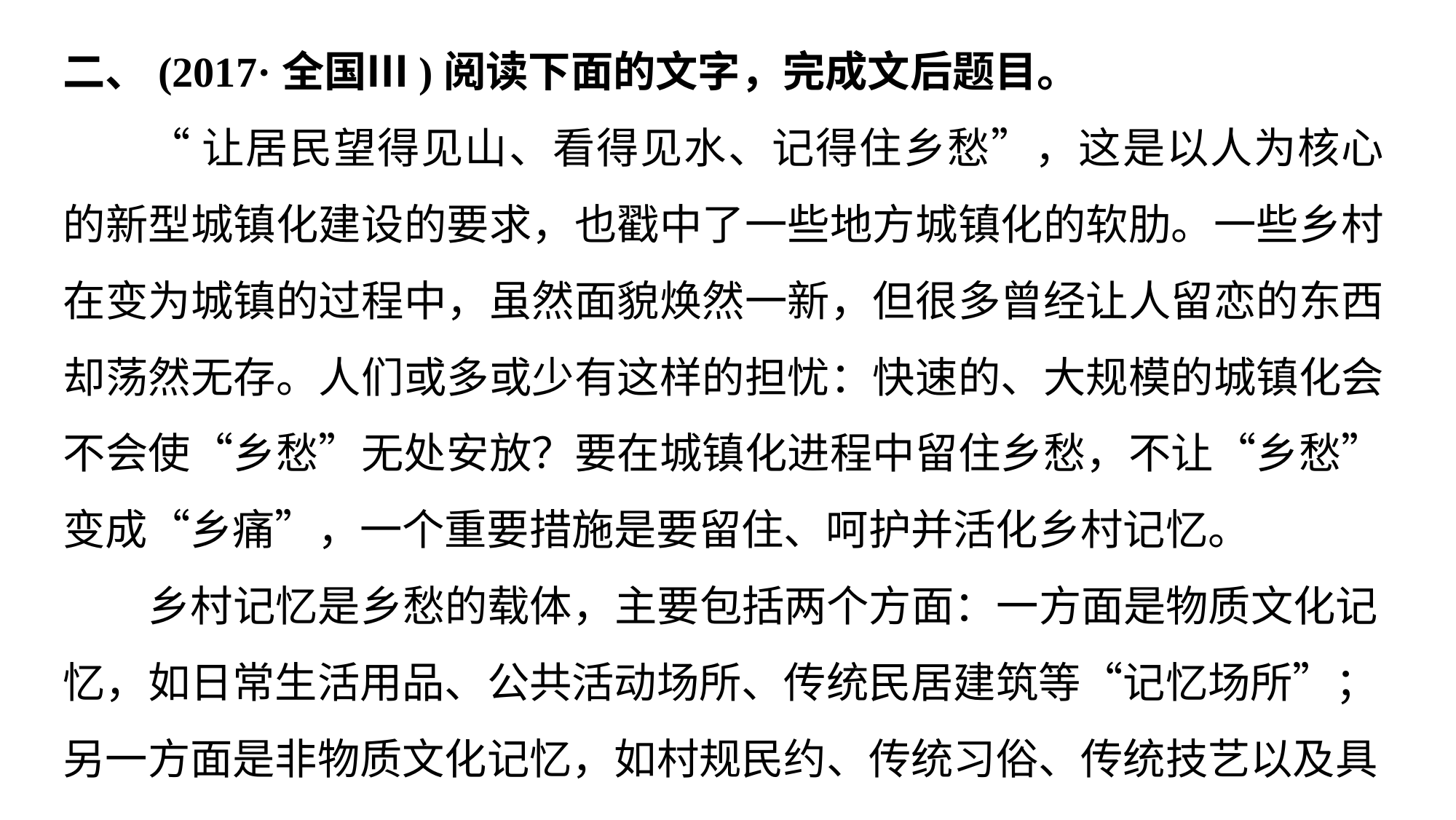

二、(2017·全国Ⅲ)阅读下面的文字，完成文后题目。
“让居民望得见山、看得见水、记得住乡愁”，这是以人为核心的新型城镇化建设的要求，也戳中了一些地方城镇化的软肋。一些乡村在变为城镇的过程中，虽然面貌焕然一新，但很多曾经让人留恋的东西却荡然无存。人们或多或少有这样的担忧：快速的、大规模的城镇化会不会使“乡愁”无处安放？要在城镇化进程中留住乡愁，不让“乡愁”变成“乡痛”，一个重要措施是要留住、呵护并活化乡村记忆。
乡村记忆是乡愁的载体，主要包括两个方面：一方面是物质文化记忆，如日常生活用品、公共活动场所、传统民居建筑等“记忆场所”；另一方面是非物质文化记忆，如村规民约、传统习俗、传统技艺以及具